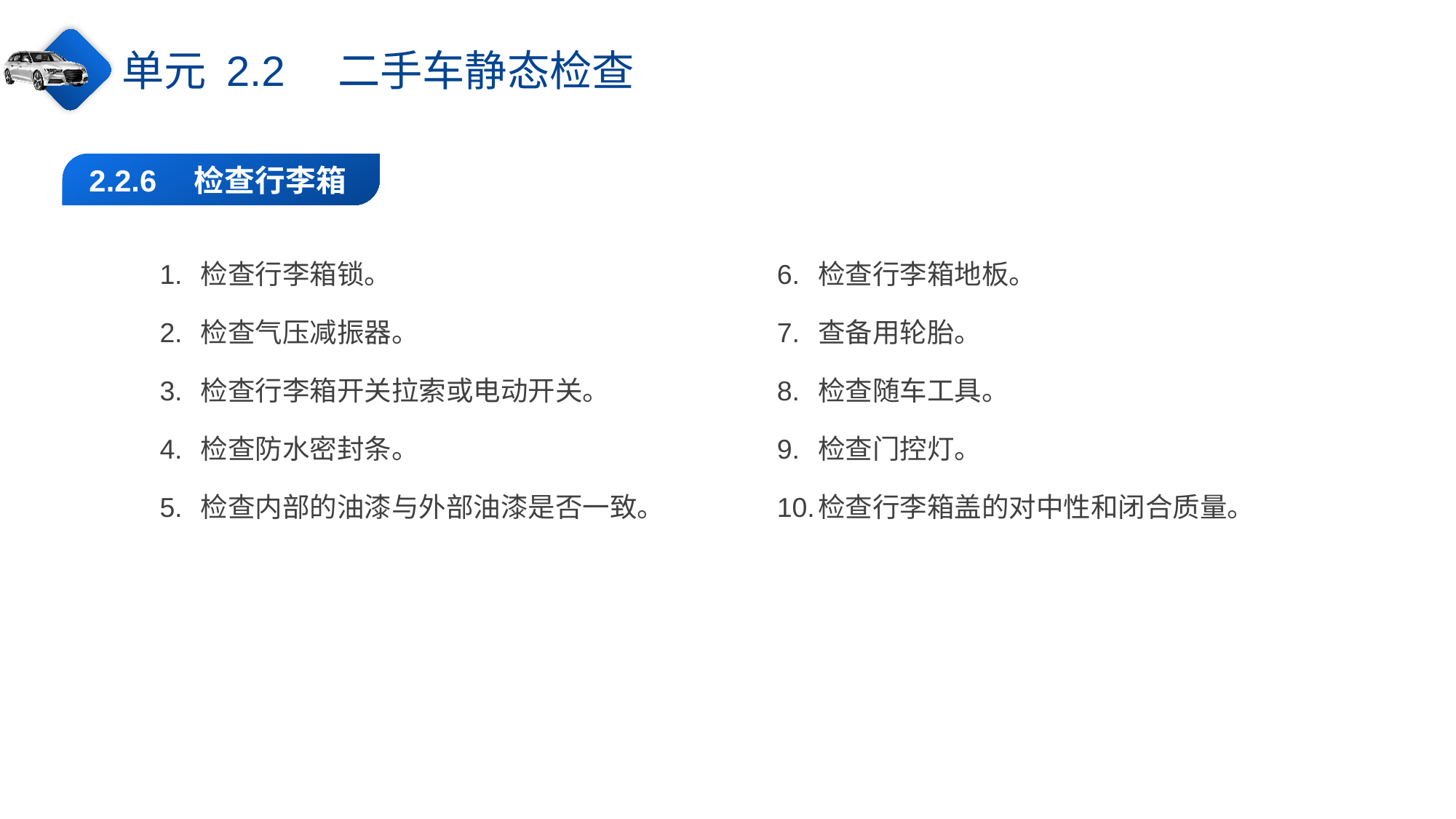

单元 2.2　二手车静态检查
2.2.6　检查行李箱
检查行李箱锁。
检查气压减振器。
检查行李箱开关拉索或电动开关。
检查防水密封条。
检查内部的油漆与外部油漆是否一致。
检查行李箱地板。
查备用轮胎。
检查随车工具。
检查门控灯。
检查行李箱盖的对中性和闭合质量。